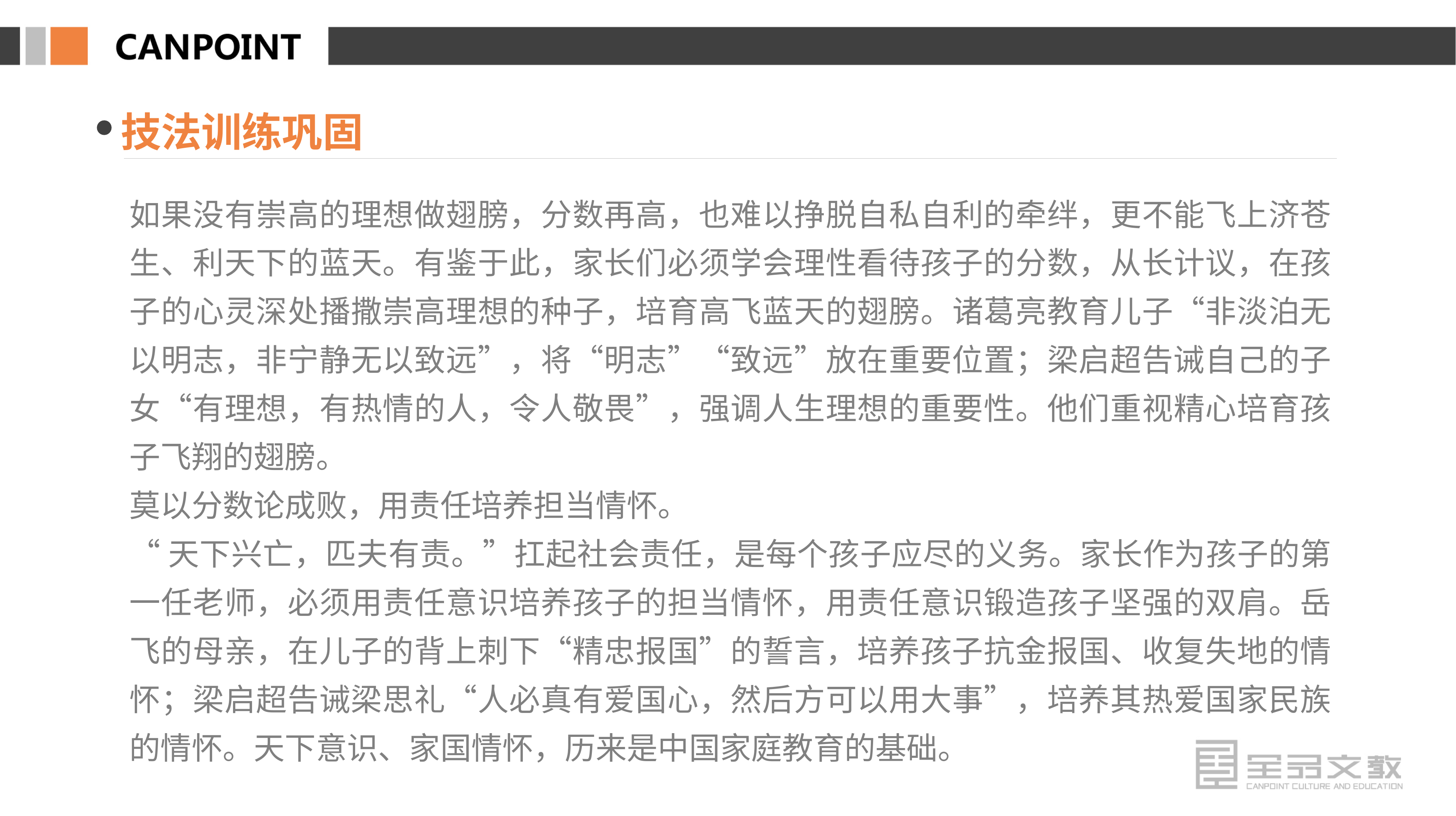

技法训练巩固

如果没有崇高的理想做翅膀，分数再高，也难以挣脱自私自利的牵绊，更不能飞上济苍生、利天下的蓝天。有鉴于此，家长们必须学会理性看待孩子的分数，从长计议，在孩子的心灵深处播撒崇高理想的种子，培育高飞蓝天的翅膀。诸葛亮教育儿子“非淡泊无以明志，非宁静无以致远”，将“明志”“致远”放在重要位置；梁启超告诫自己的子女“有理想，有热情的人，令人敬畏”，强调人生理想的重要性。他们重视精心培育孩子飞翔的翅膀。
莫以分数论成败，用责任培养担当情怀。
“天下兴亡，匹夫有责。”扛起社会责任，是每个孩子应尽的义务。家长作为孩子的第一任老师，必须用责任意识培养孩子的担当情怀，用责任意识锻造孩子坚强的双肩。岳飞的母亲，在儿子的背上刺下“精忠报国”的誓言，培养孩子抗金报国、收复失地的情怀；梁启超告诫梁思礼“人必真有爱国心，然后方可以用大事”，培养其热爱国家民族的情怀。天下意识、家国情怀，历来是中国家庭教育的基础。